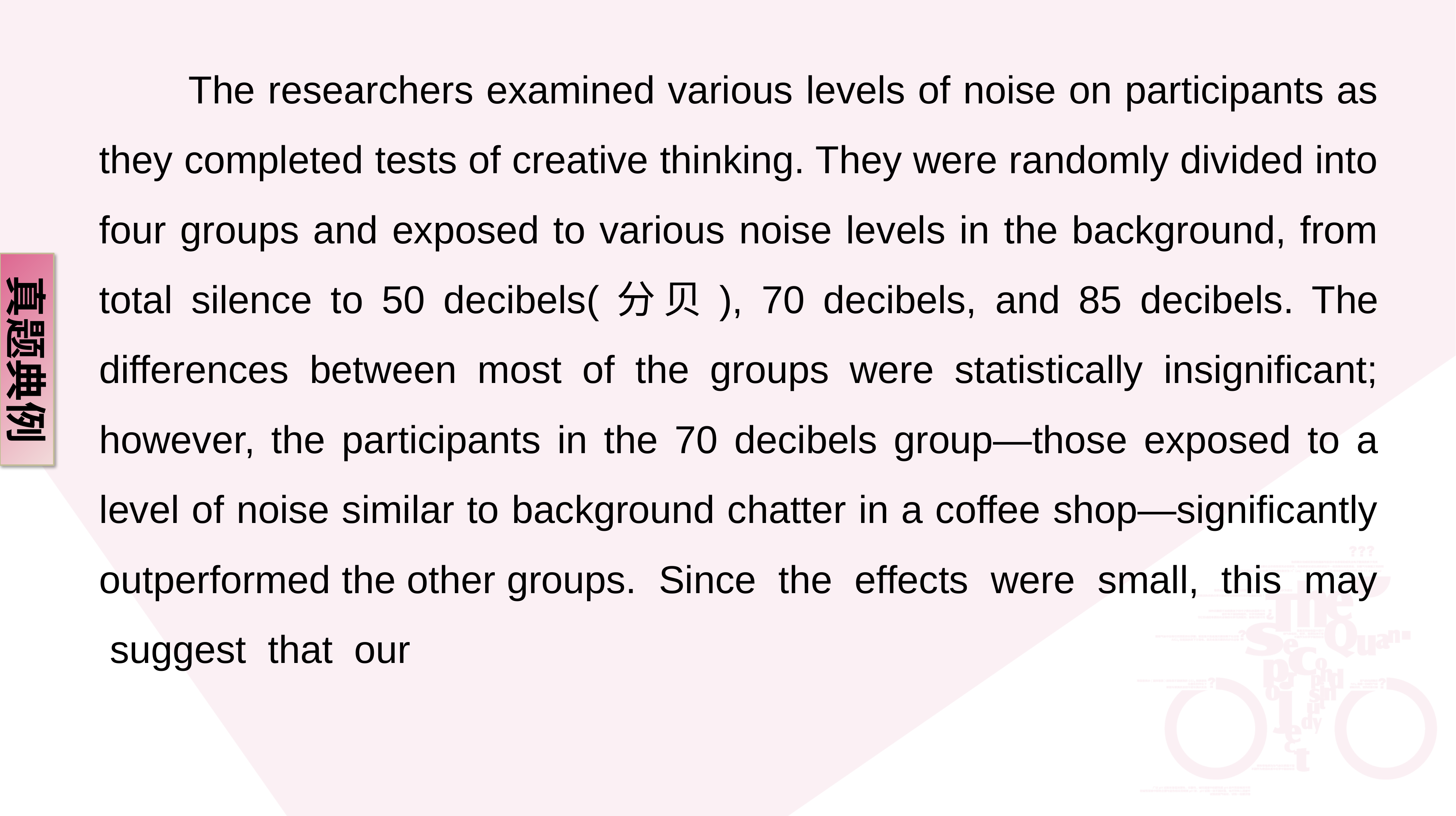

The researchers examined various levels of noise on participants as they completed tests of creative thinking. They were randomly divided into four groups and exposed to various noise levels in the background, from total silence to 50 decibels(分贝), 70 decibels, and 85 decibels. The differences between most of the groups were statistically insignificant; however, the participants in the 70 decibels group—those exposed to a level of noise similar to background chatter in a coffee shop—significantly outperformed the other groups.  Since  the  effects  were  small,  this  may  suggest  that  our
真题典例